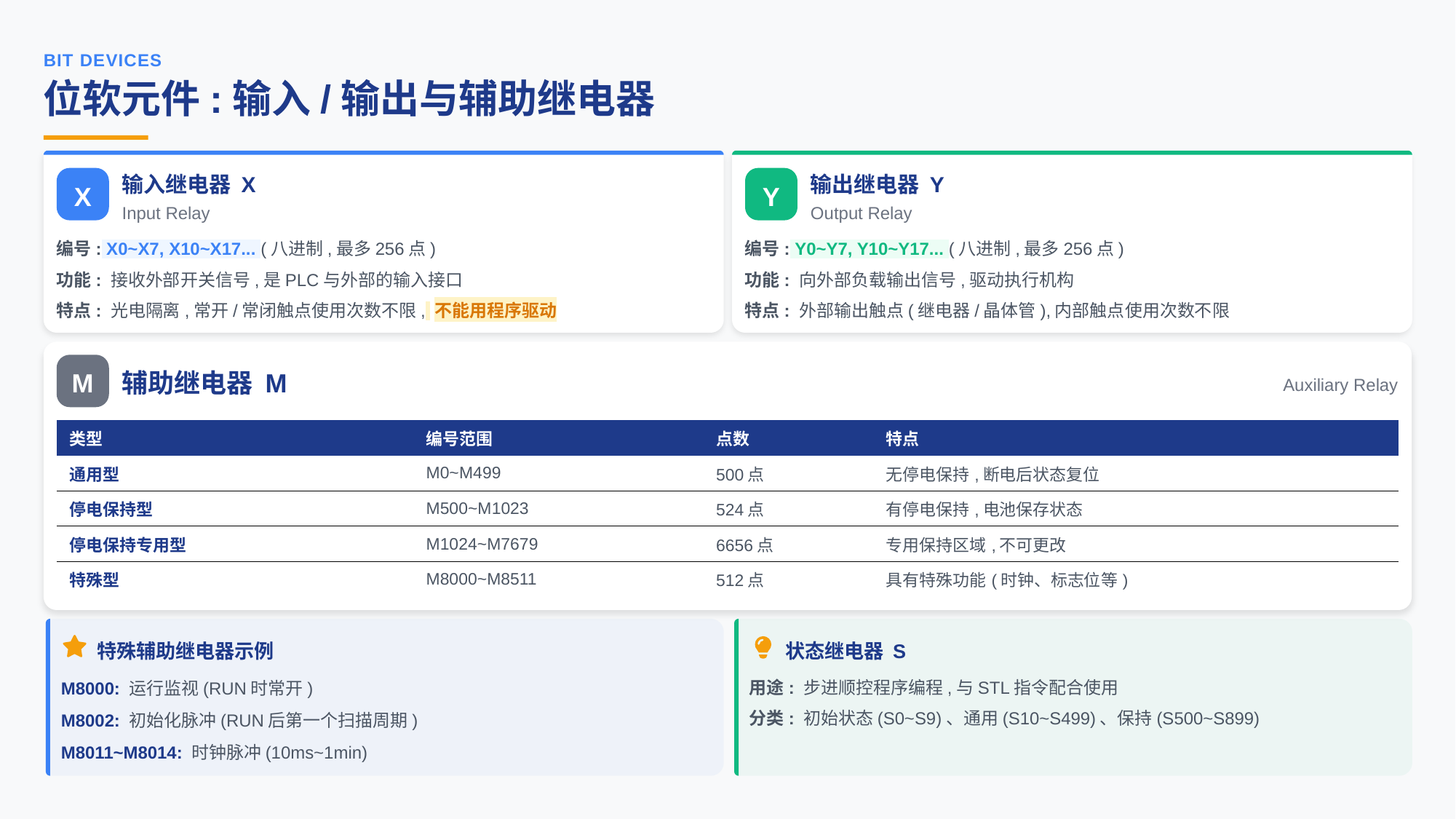

BIT DEVICES
位软元件:输入/输出与辅助继电器

输入继电器 X
输出继电器 Y
X

Y

Input Relay
Output Relay
编号: X0~X7, X10~X17... (八进制,最多256点)
编号: Y0~Y7, Y10~Y17... (八进制,最多256点)
功能: 接收外部开关信号,是PLC与外部的输入接口
功能: 向外部负载输出信号,驱动执行机构
特点: 光电隔离,常开/常闭触点使用次数不限, 不能用程序驱动
特点: 外部输出触点(继电器/晶体管),内部触点使用次数不限

M

辅助继电器 M
Auxiliary Relay
| 类型 | 编号范围 | 点数 | 特点 |
| --- | --- | --- | --- |
| 通用型 | M0~M499 | 500点 | 无停电保持,断电后状态复位 |
| 停电保持型 | M500~M1023 | 524点 | 有停电保持,电池保存状态 |
| 停电保持专用型 | M1024~M7679 | 6656点 | 专用保持区域,不可更改 |
| 特殊型 | M8000~M8511 | 512点 | 具有特殊功能(时钟、标志位等) |

特殊辅助继电器示例
状态继电器 S

M8000: 运行监视(RUN时常开)
用途: 步进顺控程序编程,与STL指令配合使用
分类: 初始状态(S0~S9)、通用(S10~S499)、保持(S500~S899)
M8002: 初始化脉冲(RUN后第一个扫描周期)
M8011~M8014: 时钟脉冲(10ms~1min)